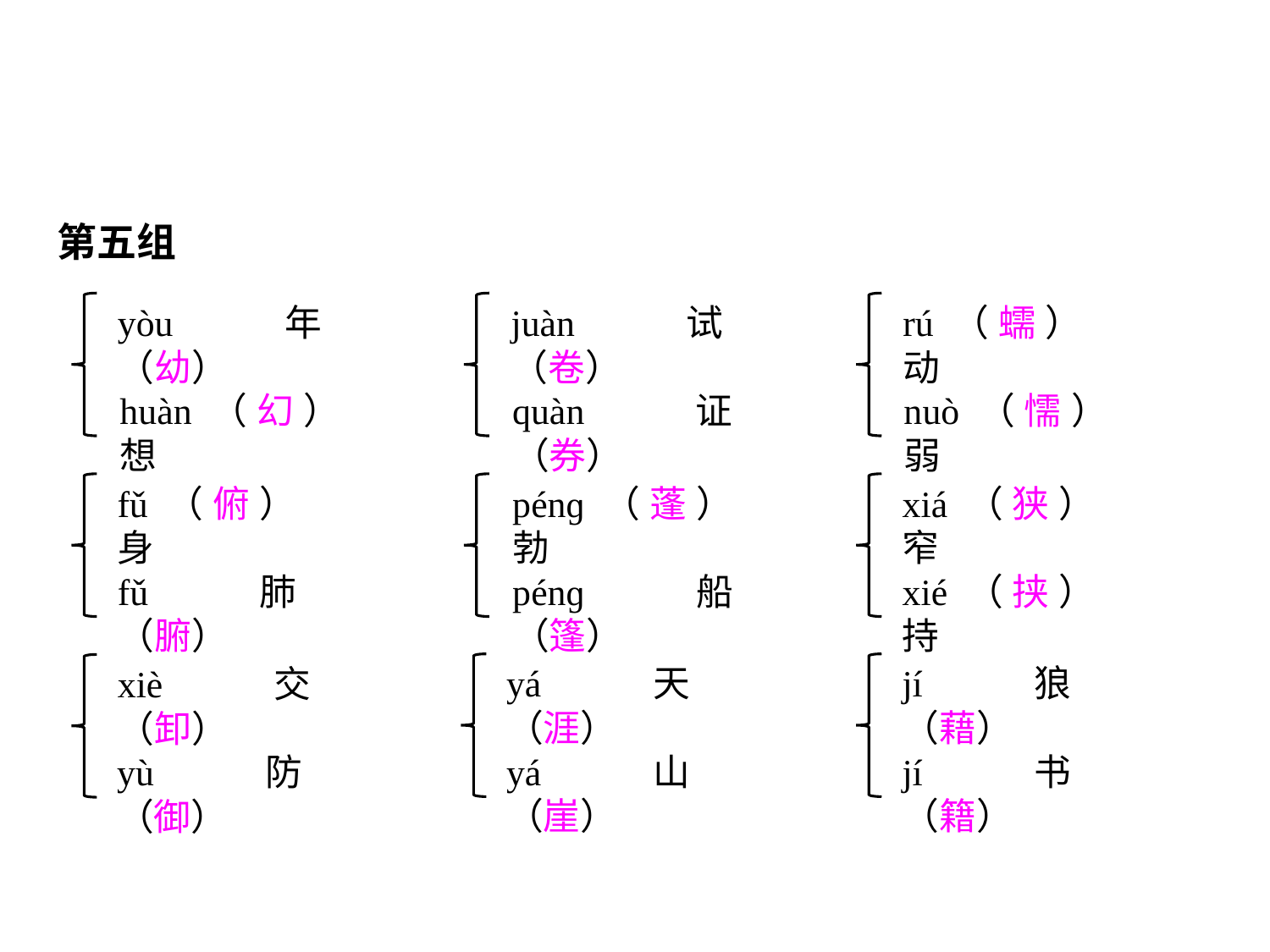

第五组

yòu年（幼）
huàn（幻）想

juàn试（卷）
quàn证（券）

rú（蠕）动
nuò（懦）弱

fǔ（俯）身
fǔ肺（腑）

pénɡ（蓬）勃
pénɡ船（篷）

xiá（狭）窄
xié（挟）持

yá天（涯）
yá山（崖）

jí狼（藉）
jí书（籍）

xiè交（卸）
yù防（御）